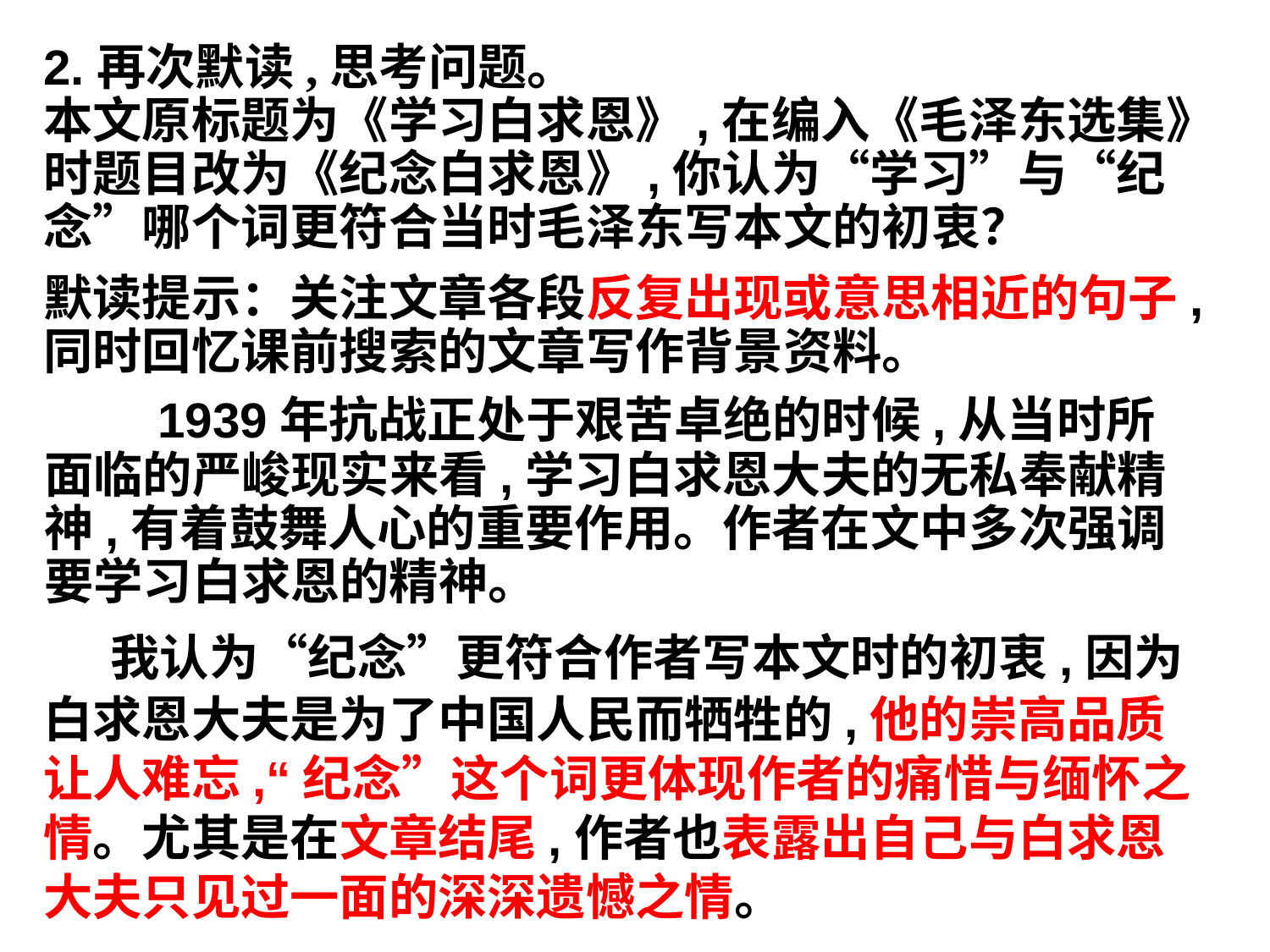

2.再次默读,思考问题。
本文原标题为《学习白求恩》,在编入《毛泽东选集》时题目改为《纪念白求恩》,你认为“学习”与“纪念”哪个词更符合当时毛泽东写本文的初衷？
默读提示：关注文章各段反复出现或意思相近的句子,同时回忆课前搜索的文章写作背景资料。
        1939年抗战正处于艰苦卓绝的时候,从当时所面临的严峻现实来看,学习白求恩大夫的无私奉献精神,有着鼓舞人心的重要作用。作者在文中多次强调要学习白求恩的精神。
    我认为“纪念”更符合作者写本文时的初衷,因为白求恩大夫是为了中国人民而牺牲的,他的崇高品质让人难忘,“纪念”这个词更体现作者的痛惜与缅怀之情。尤其是在文章结尾,作者也表露出自己与白求恩大夫只见过一面的深深遗憾之情。